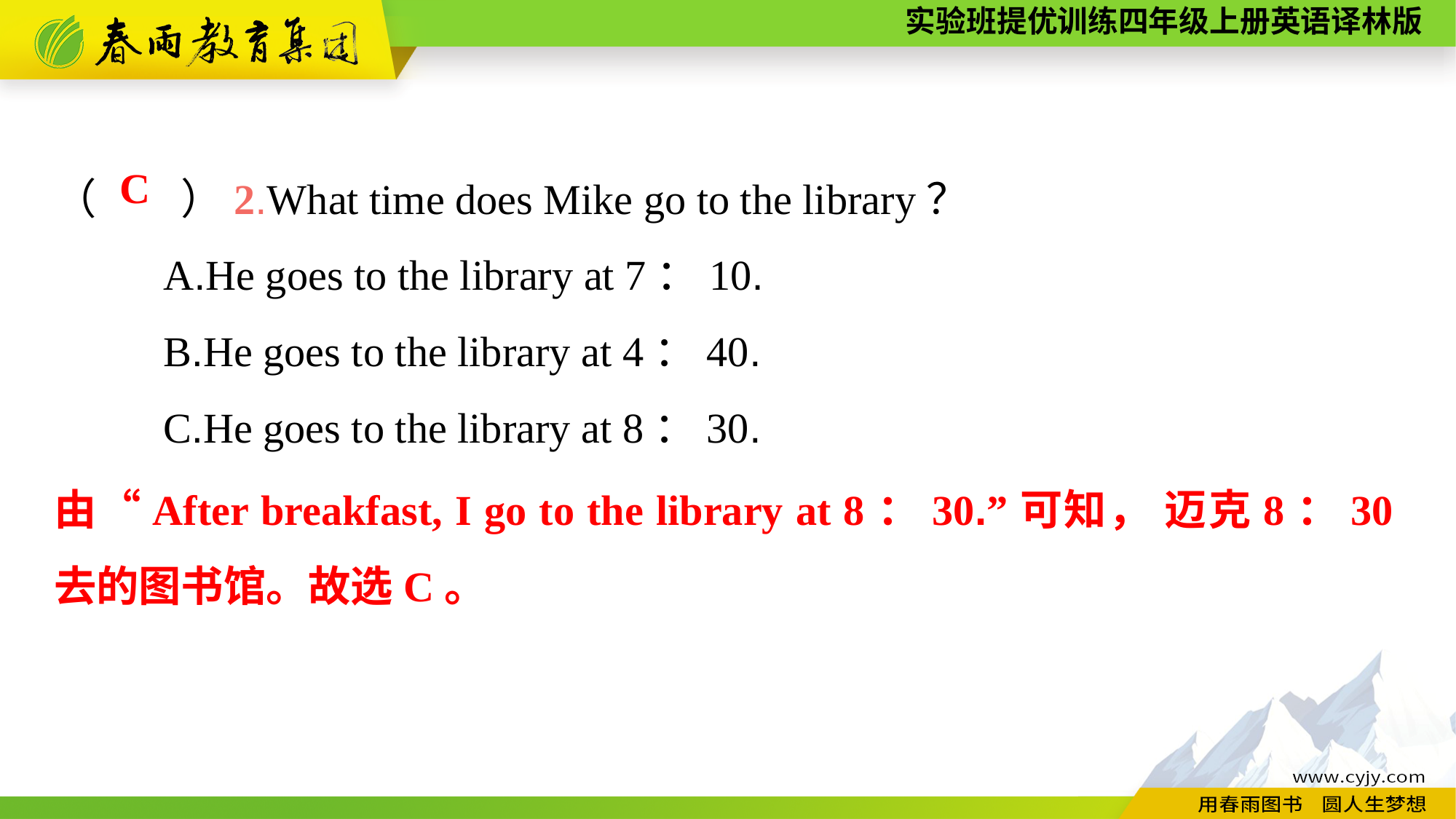

（　　）2.What time does Mike go to the library？
	A.He goes to the library at 7：10.
	B.He goes to the library at 4：40.
	C.He goes to the library at 8：30.
C
由“After breakfast, I go to the library at 8：30.”可知， 迈克8：30去的图书馆。故选C。